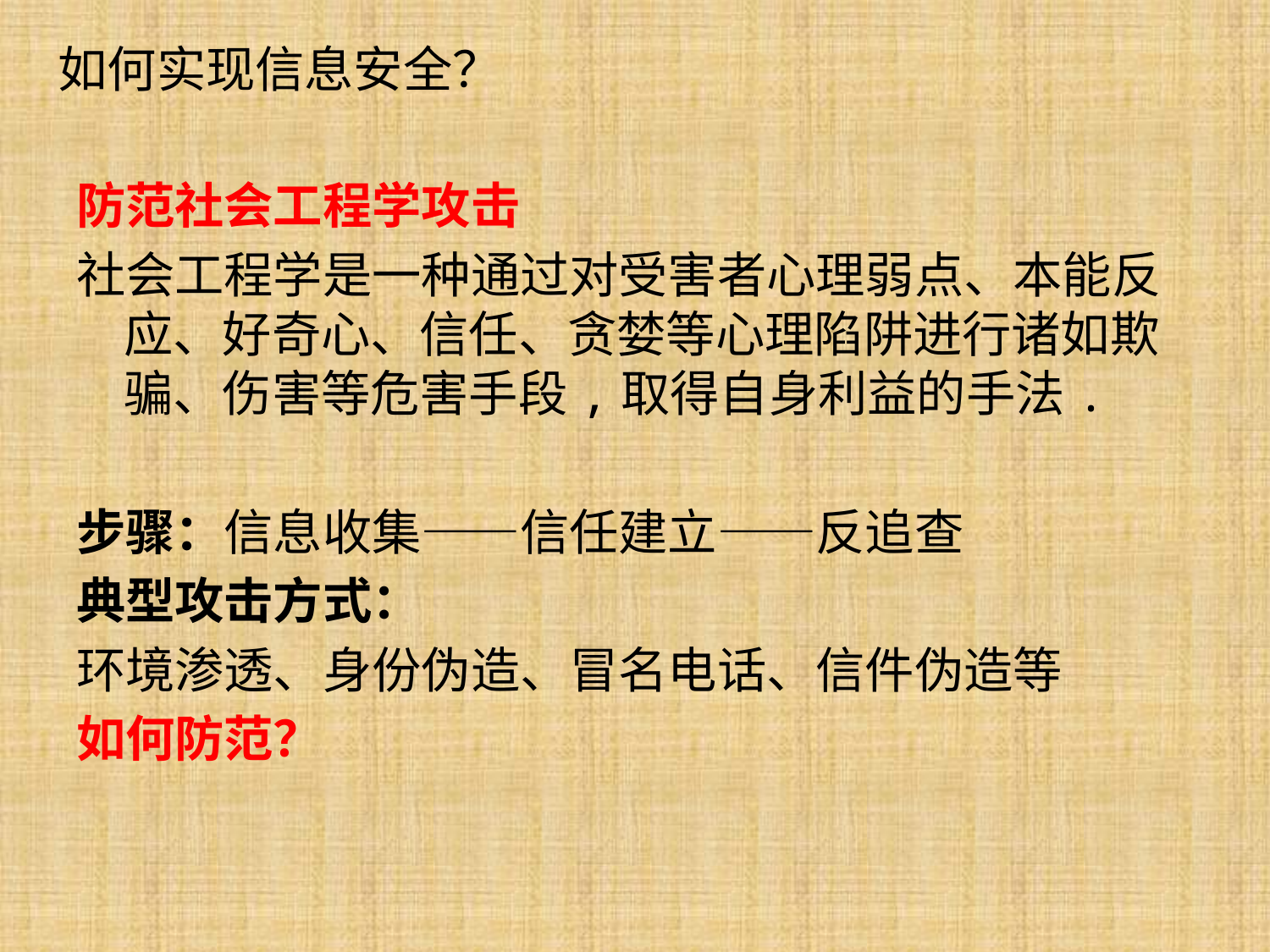

# 如何实现信息安全？
防范社会工程学攻击
社会工程学是一种通过对受害者心理弱点、本能反应、好奇心、信任、贪婪等心理陷阱进行诸如欺骗、伤害等危害手段,取得自身利益的手法.

步骤：信息收集——信任建立——反追查
典型攻击方式：
环境渗透、身份伪造、冒名电话、信件伪造等
如何防范？